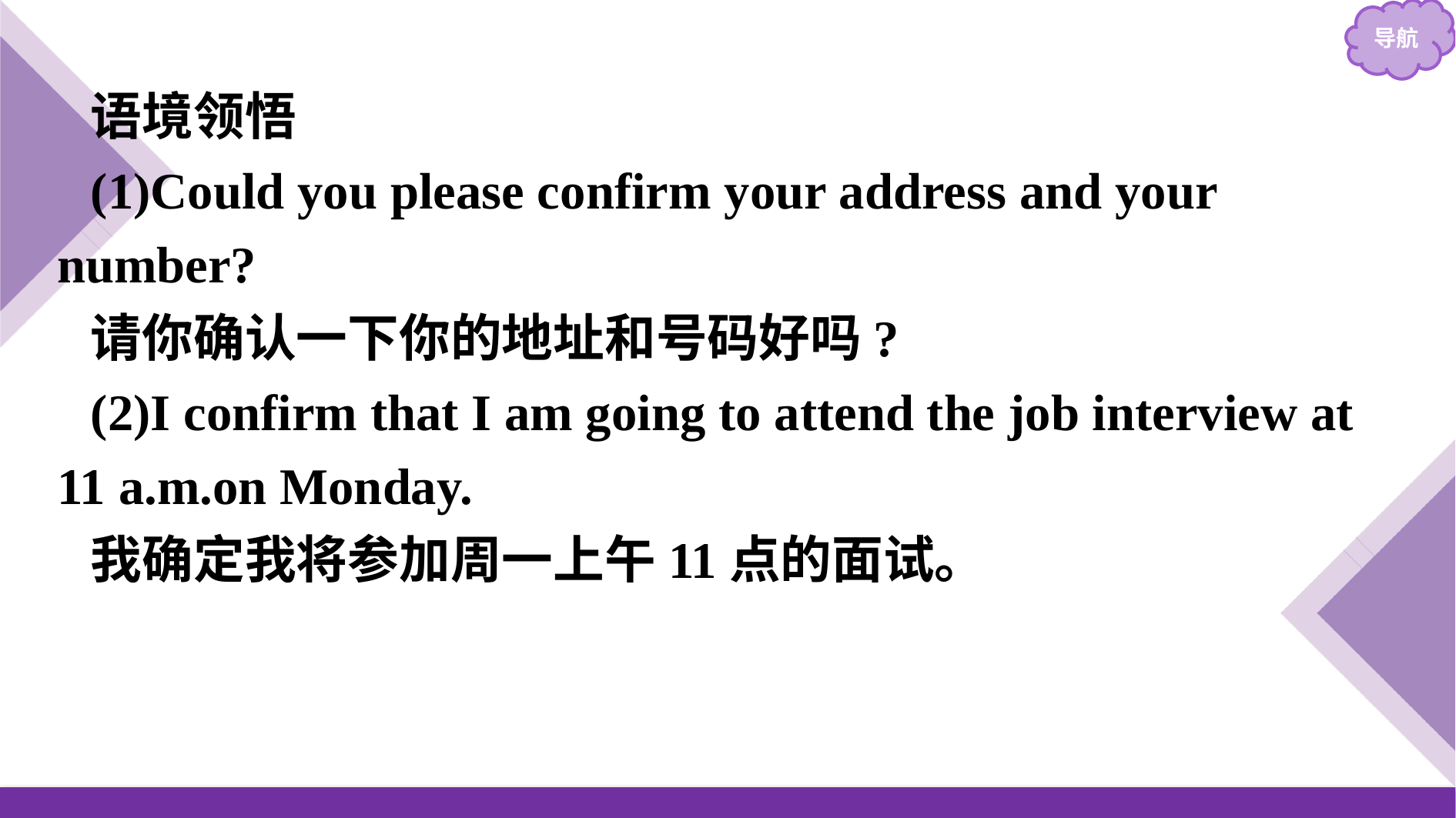

语境领悟
(1)Could you please confirm your address and your number?
请你确认一下你的地址和号码好吗?
(2)I confirm that I am going to attend the job interview at 11 a.m.on Monday.
我确定我将参加周一上午11点的面试。